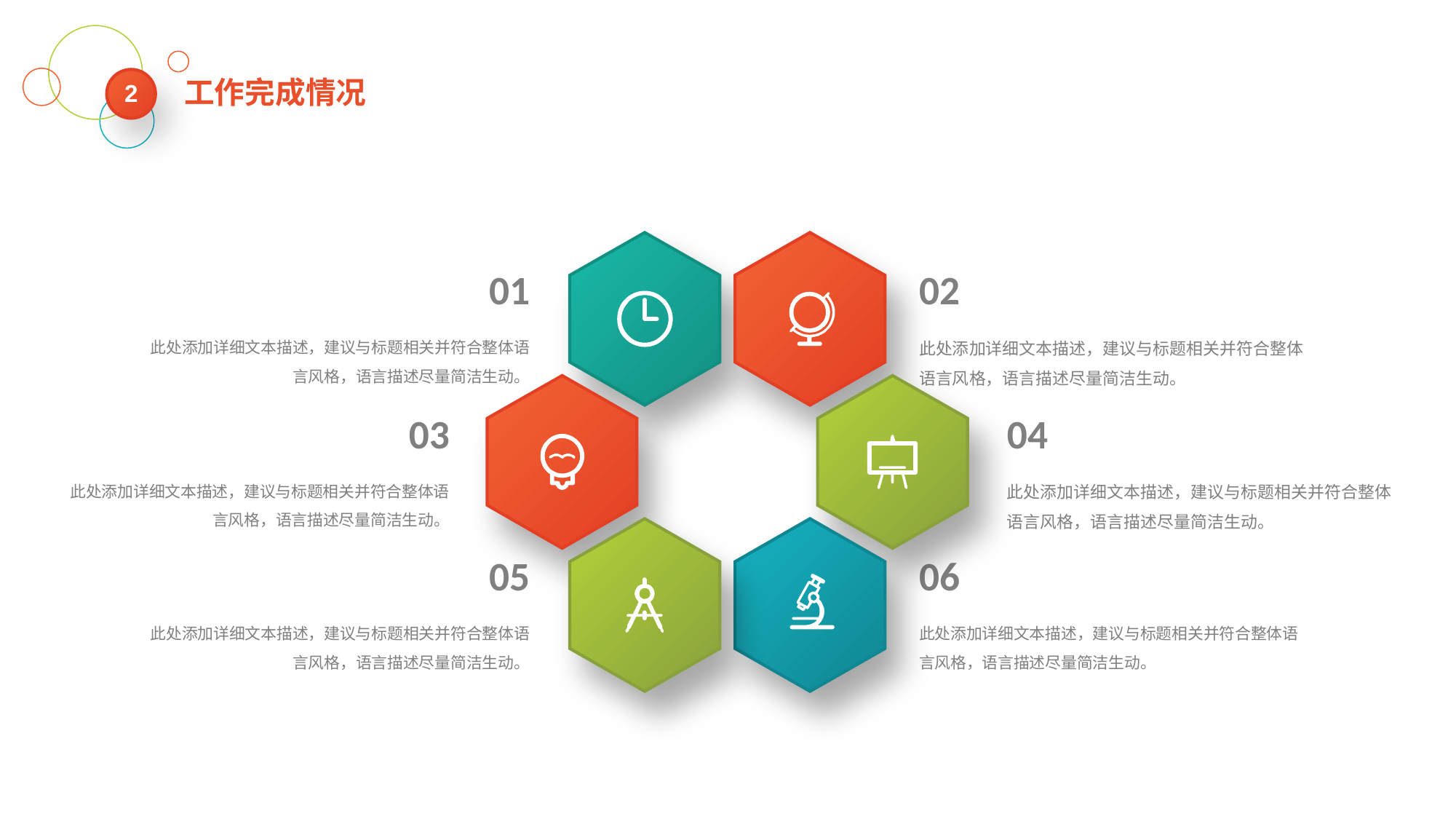

2

工作完成情况

01
此处添加详细文本描述，建议与标题相关并符合整体语言风格，语言描述尽量简洁生动。
02
此处添加详细文本描述，建议与标题相关并符合整体语言风格，语言描述尽量简洁生动。

03
此处添加详细文本描述，建议与标题相关并符合整体语言风格，语言描述尽量简洁生动。
04
此处添加详细文本描述，建议与标题相关并符合整体语言风格，语言描述尽量简洁生动。

05
此处添加详细文本描述，建议与标题相关并符合整体语言风格，语言描述尽量简洁生动。
06
此处添加详细文本描述，建议与标题相关并符合整体语言风格，语言描述尽量简洁生动。